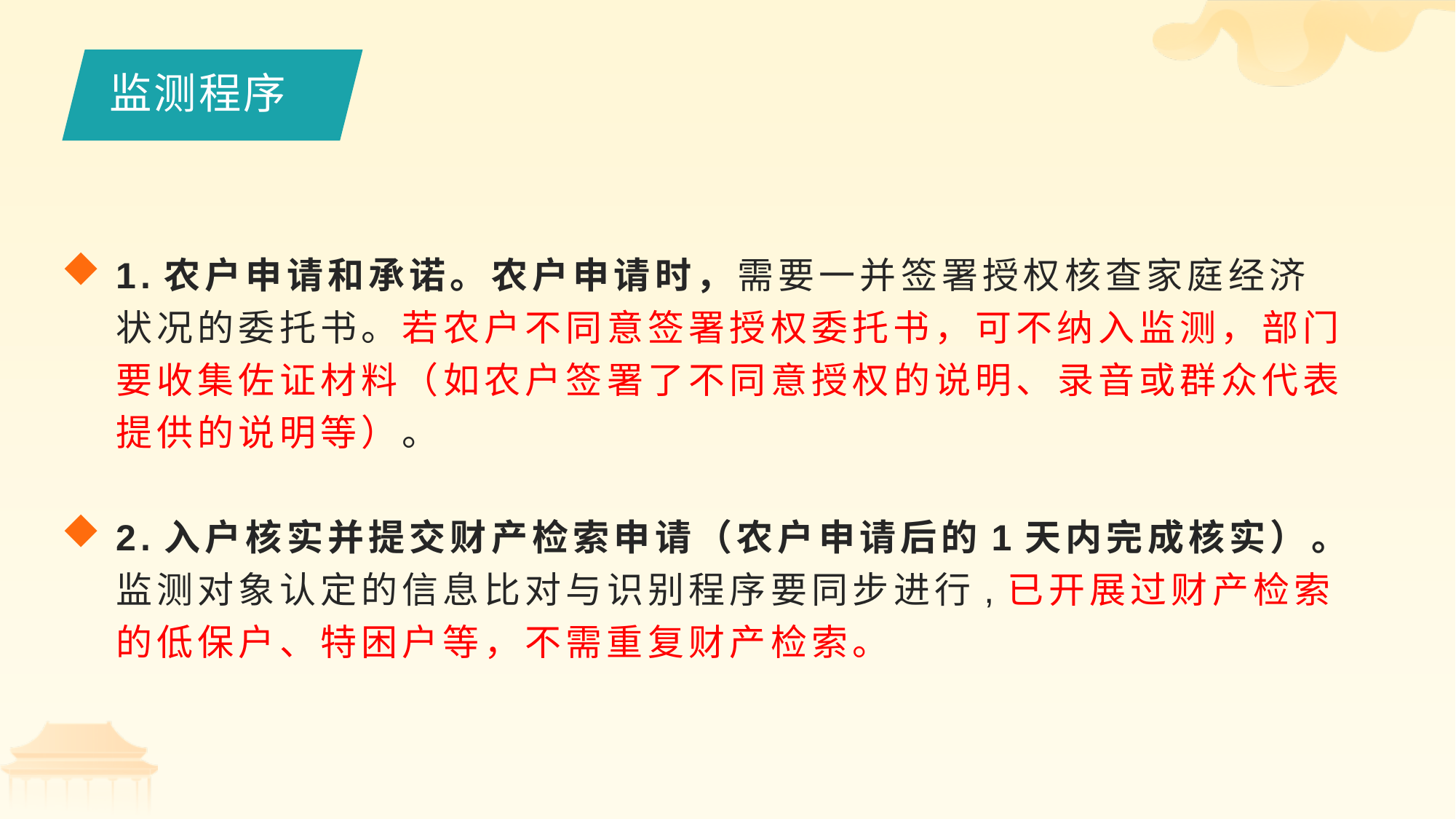

监测程序
1.农户申请和承诺。农户申请时，需要一并签署授权核查家庭经济状况的委托书。若农户不同意签署授权委托书，可不纳入监测，部门要收集佐证材料（如农户签署了不同意授权的说明、录音或群众代表提供的说明等）。

2.入户核实并提交财产检索申请（农户申请后的1天内完成核实）。监测对象认定的信息比对与识别程序要同步进行,已开展过财产检索的低保户、特困户等，不需重复财产检索。